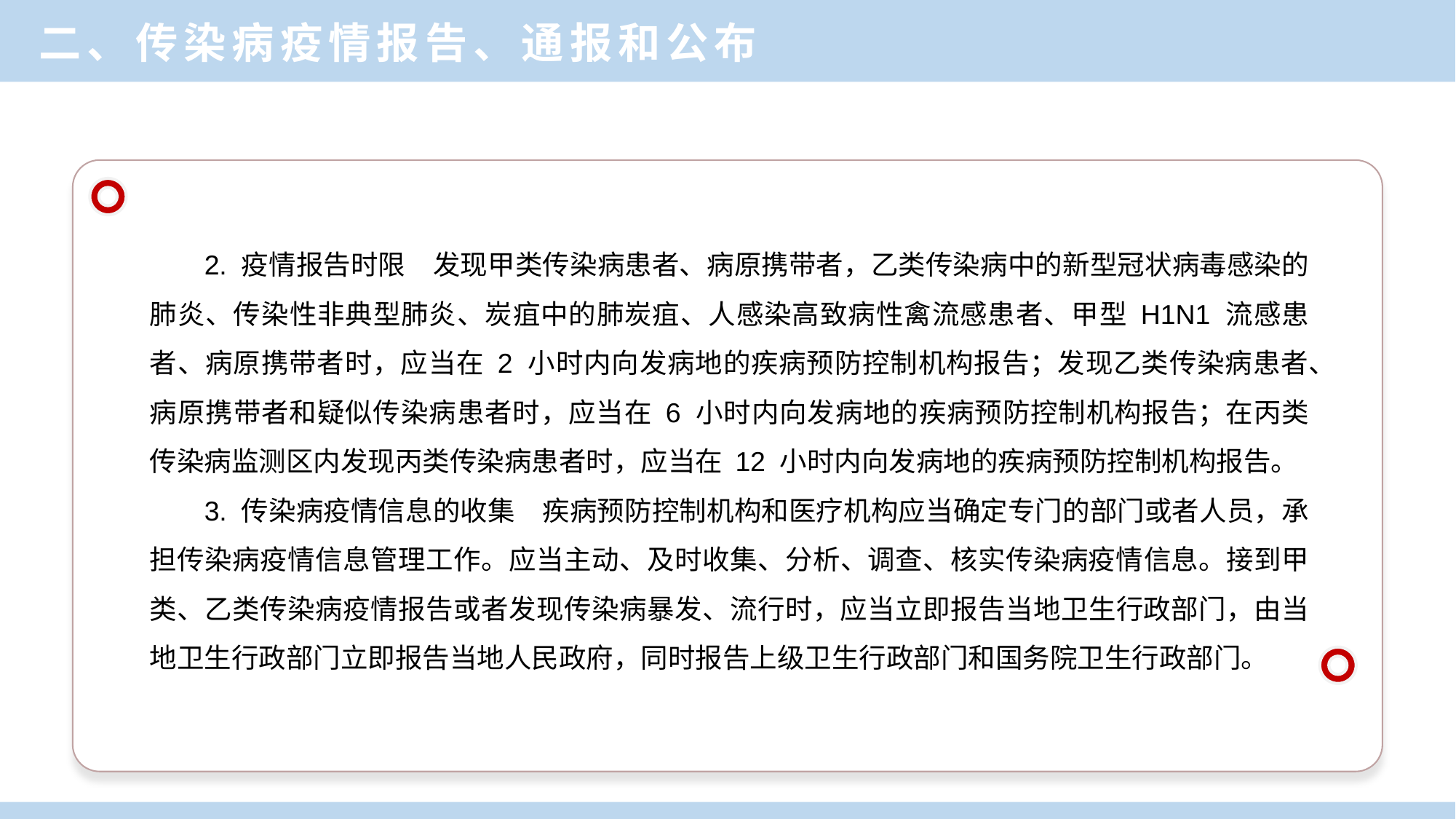

二、传染病疫情报告、通报和公布

2. 疫情报告时限　发现甲类传染病患者、病原携带者，乙类传染病中的新型冠状病毒感染的肺炎、传染性非典型肺炎、炭疽中的肺炭疽、人感染高致病性禽流感患者、甲型 H1N1 流感患者、病原携带者时，应当在 2 小时内向发病地的疾病预防控制机构报告；发现乙类传染病患者、病原携带者和疑似传染病患者时，应当在 6 小时内向发病地的疾病预防控制机构报告；在丙类传染病监测区内发现丙类传染病患者时，应当在 12 小时内向发病地的疾病预防控制机构报告。
3. 传染病疫情信息的收集　疾病预防控制机构和医疗机构应当确定专门的部门或者人员，承担传染病疫情信息管理工作。应当主动、及时收集、分析、调查、核实传染病疫情信息。接到甲类、乙类传染病疫情报告或者发现传染病暴发、流行时，应当立即报告当地卫生行政部门，由当地卫生行政部门立即报告当地人民政府，同时报告上级卫生行政部门和国务院卫生行政部门。